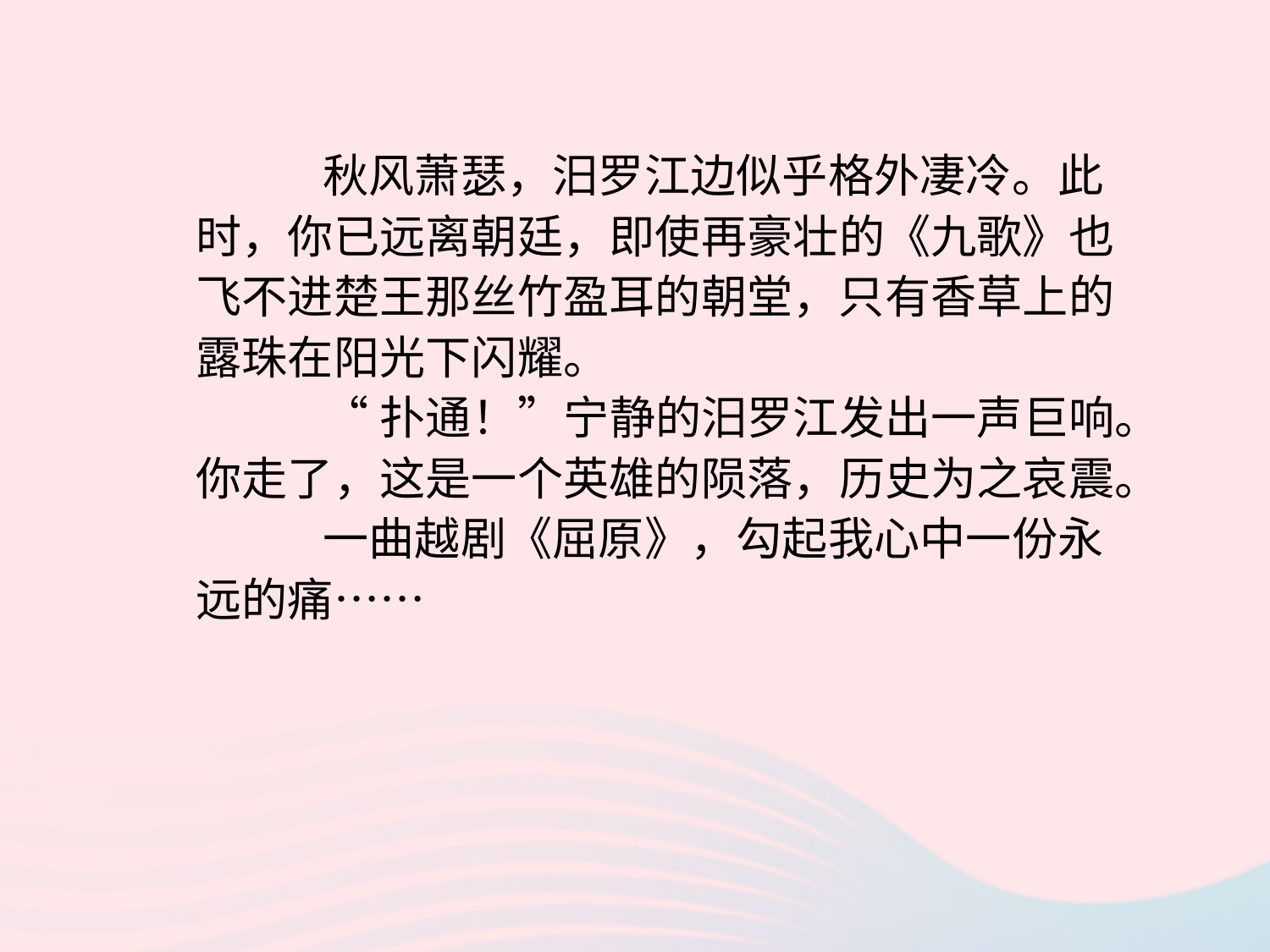

秋风萧瑟，汨罗江边似乎格外凄冷。此时，你已远离朝廷，即使再豪壮的《九歌》也飞不进楚王那丝竹盈耳的朝堂，只有香草上的露珠在阳光下闪耀。
	“扑通！”宁静的汨罗江发出一声巨响。你走了，这是一个英雄的陨落，历史为之哀震。
	一曲越剧《屈原》，勾起我心中一份永远的痛……